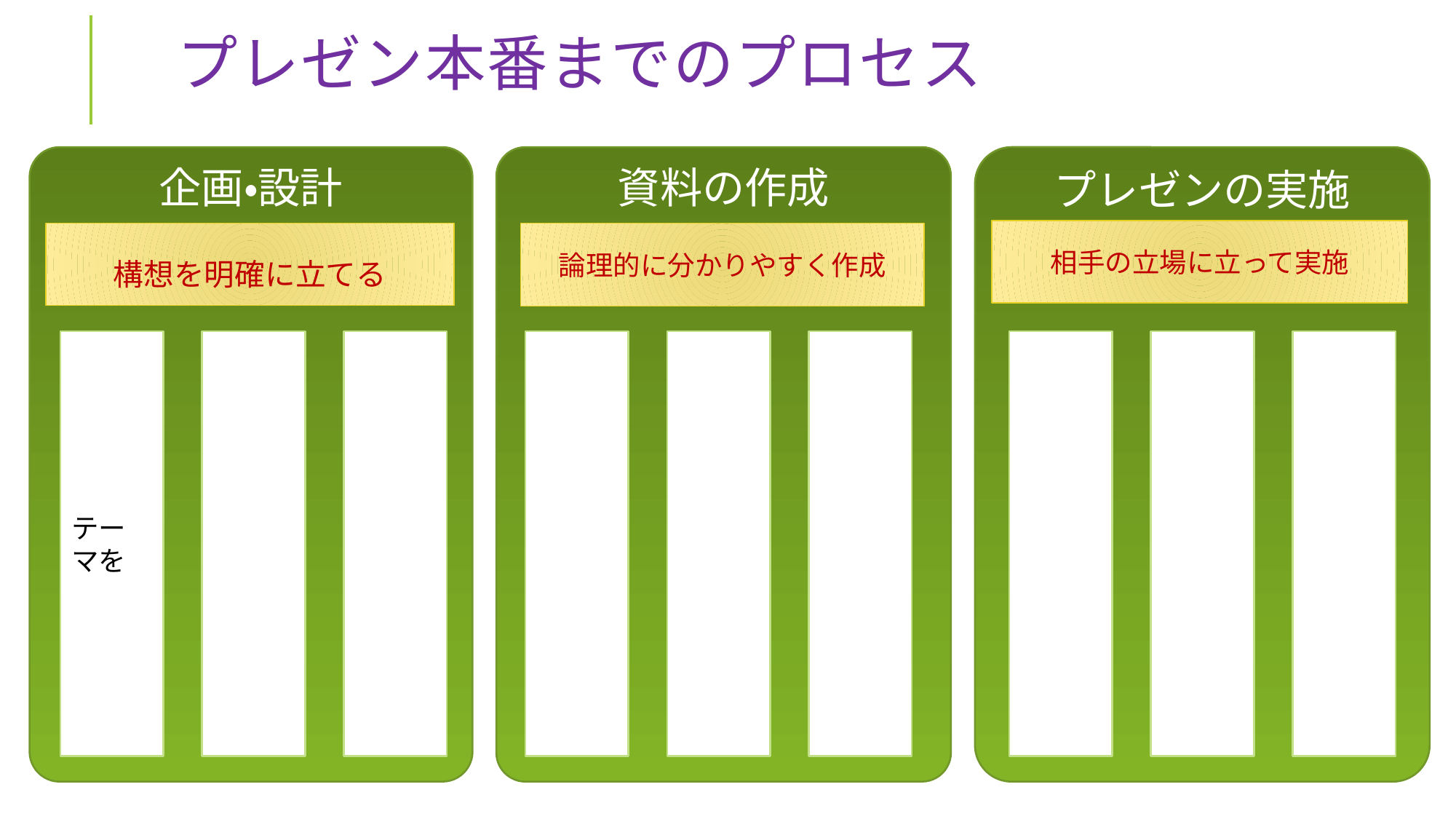

# プレゼン本番までのプロセス
企画・設計
資料の作成
プレゼンの実施
相手の立場に立って実施
構想を明確に立てる
論理的に分かりやすく作成
テーマを